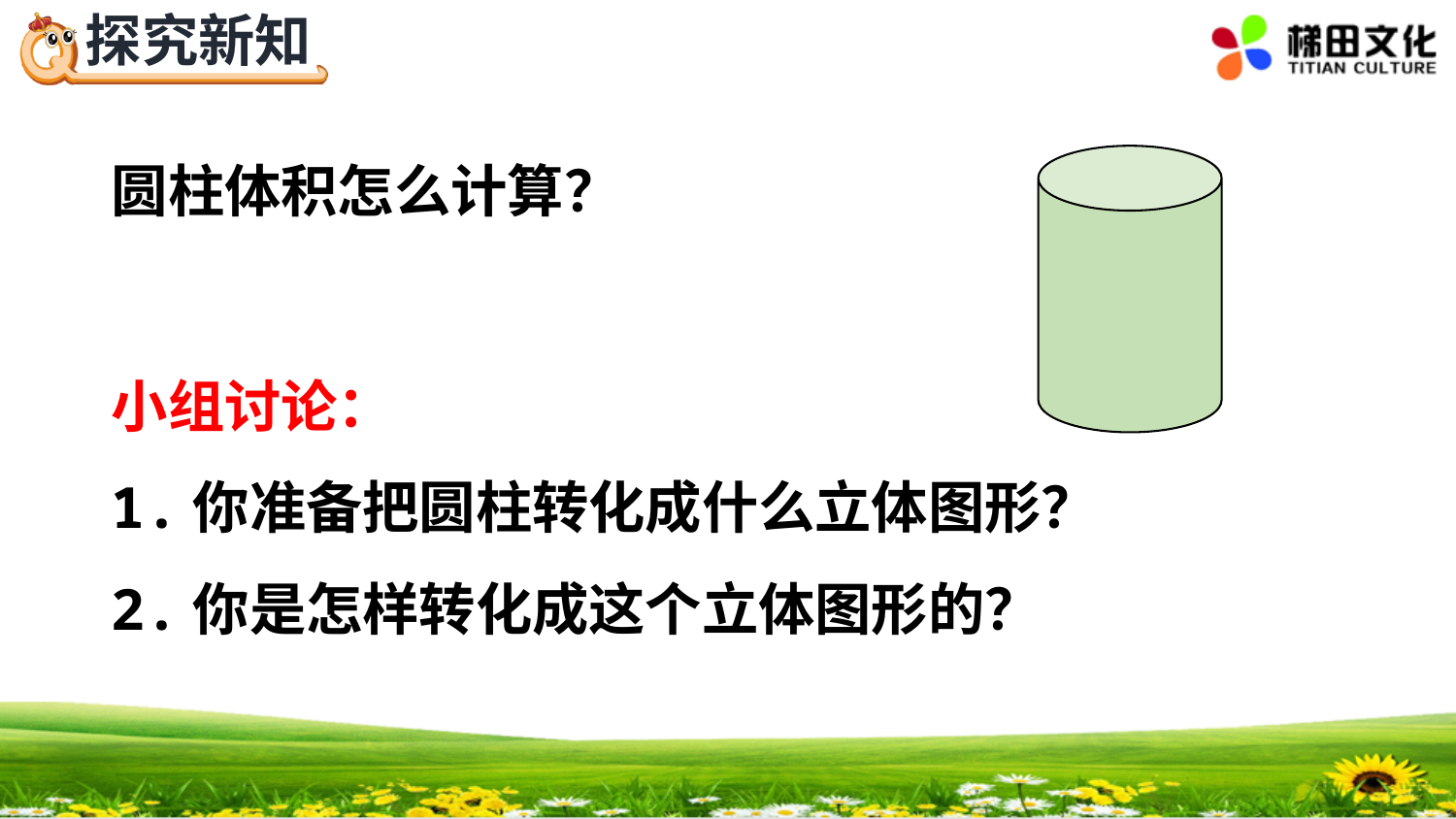

圆柱体积怎么计算？

小组讨论：
1.你准备把圆柱转化成什么立体图形？
2.你是怎样转化成这个立体图形的？